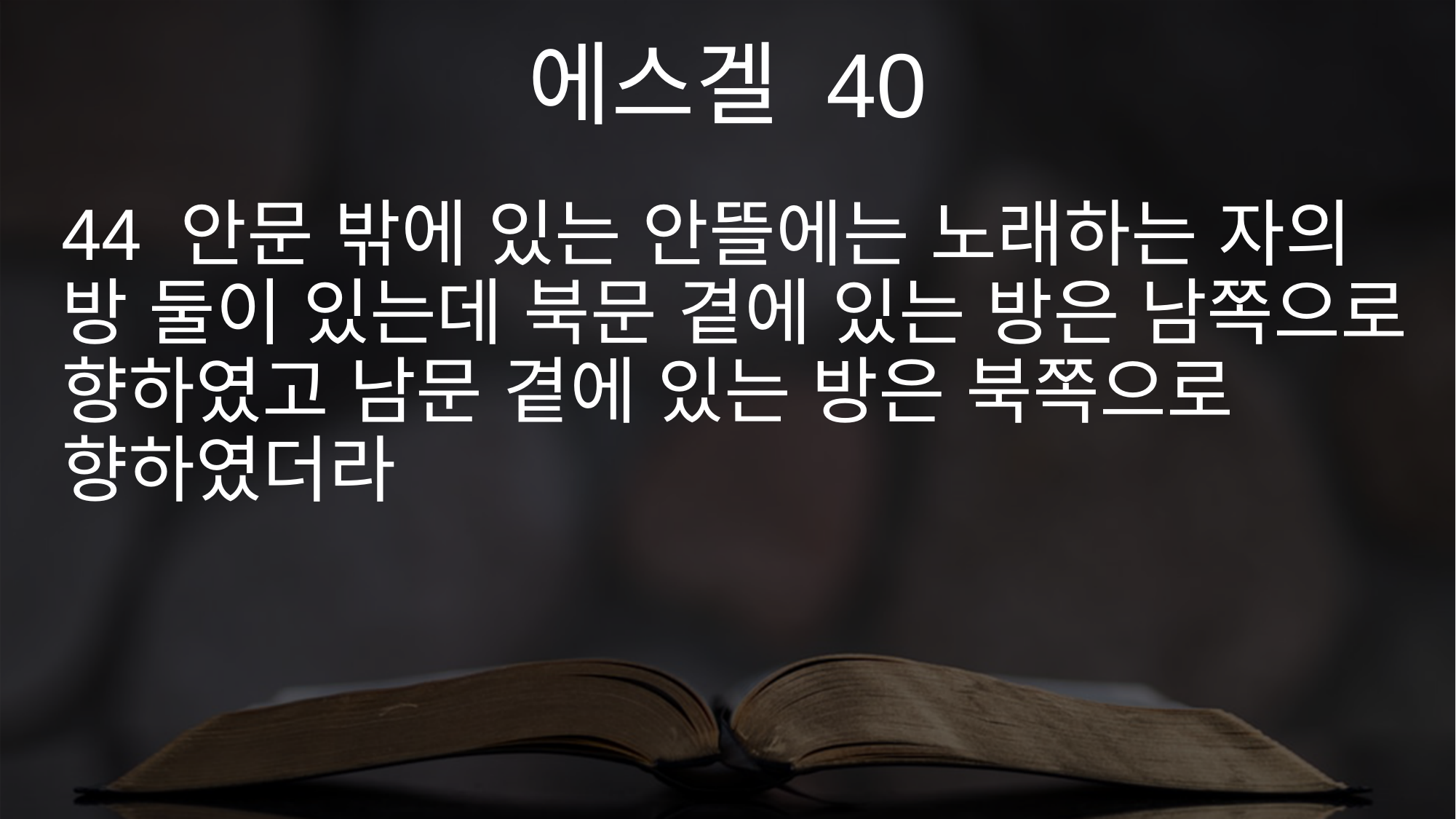

에스겔 40
44 안문 밖에 있는 안뜰에는 노래하는 자의 방 둘이 있는데 북문 곁에 있는 방은 남쪽으로 향하였고 남문 곁에 있는 방은 북쪽으로 향하였더라